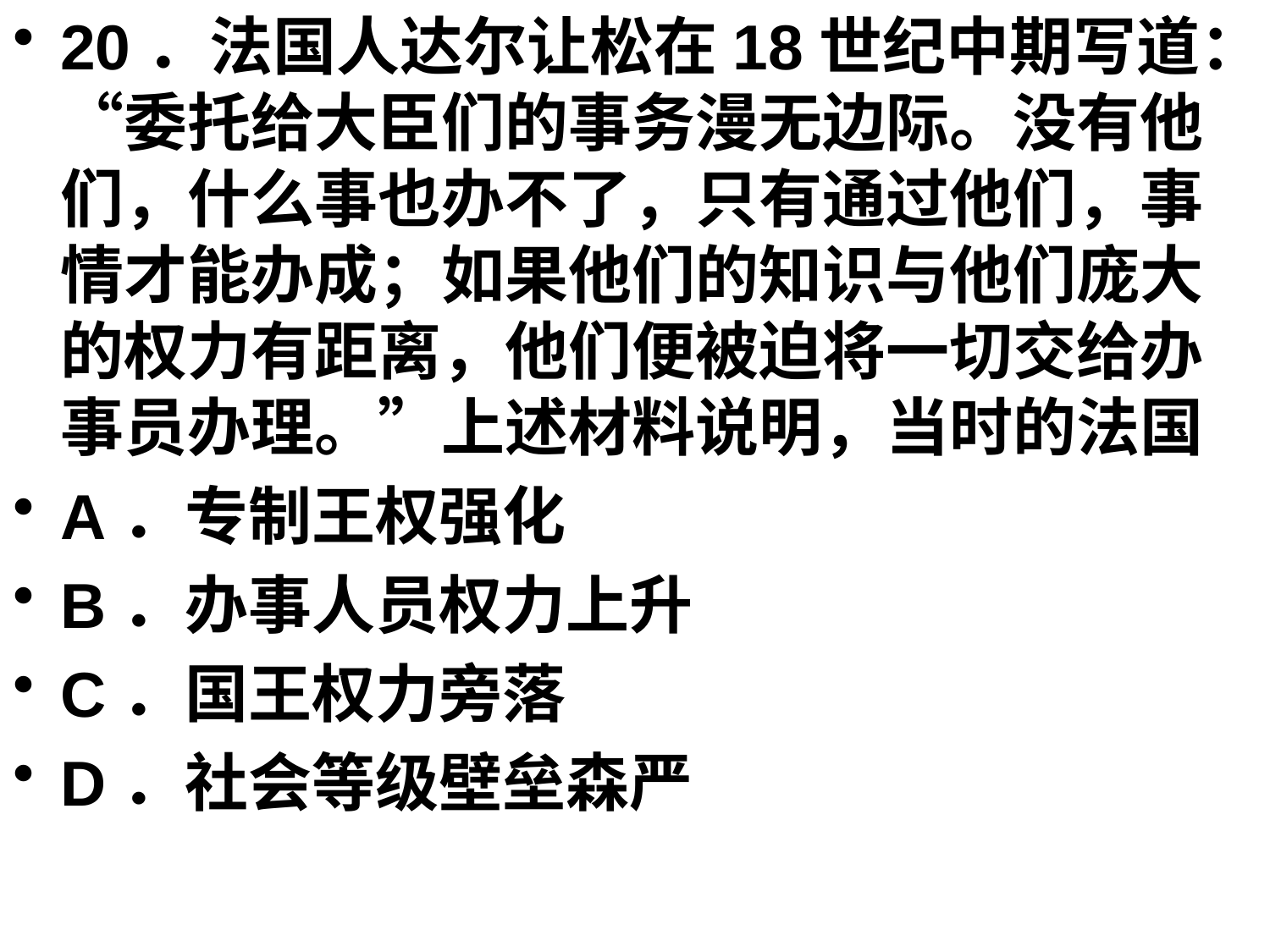

20．法国人达尔让松在18世纪中期写道：“委托给大臣们的事务漫无边际。没有他们，什么事也办不了，只有通过他们，事情才能办成；如果他们的知识与他们庞大的权力有距离，他们便被迫将一切交给办事员办理。”上述材料说明，当时的法国
A．专制王权强化
B．办事人员权力上升
C．国王权力旁落
D．社会等级壁垒森严